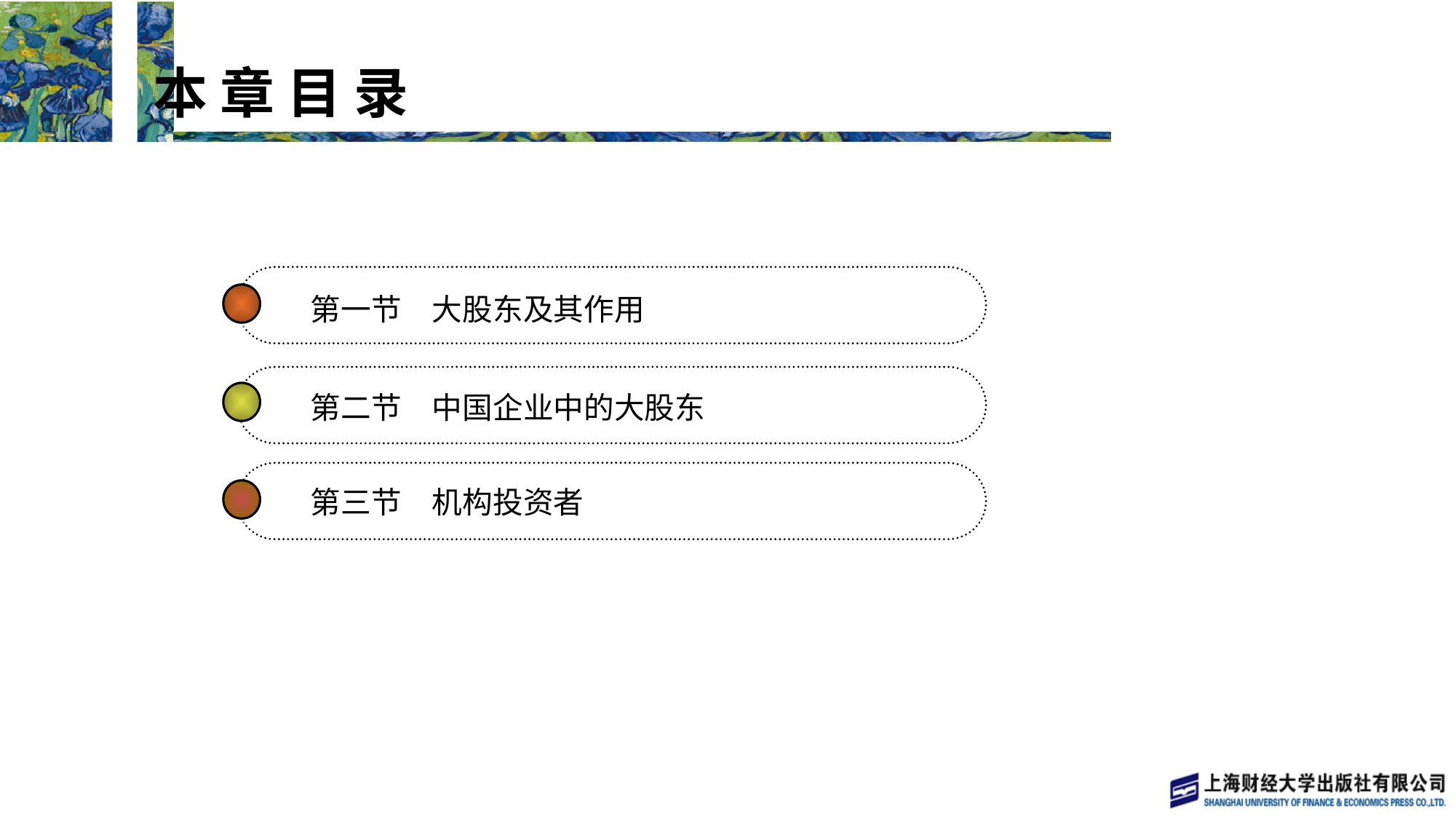

本  章  目   录
         本 章 目 录

第一节　大股东及其作用

第二节　中国企业中的大股东

第三节　机构投资者